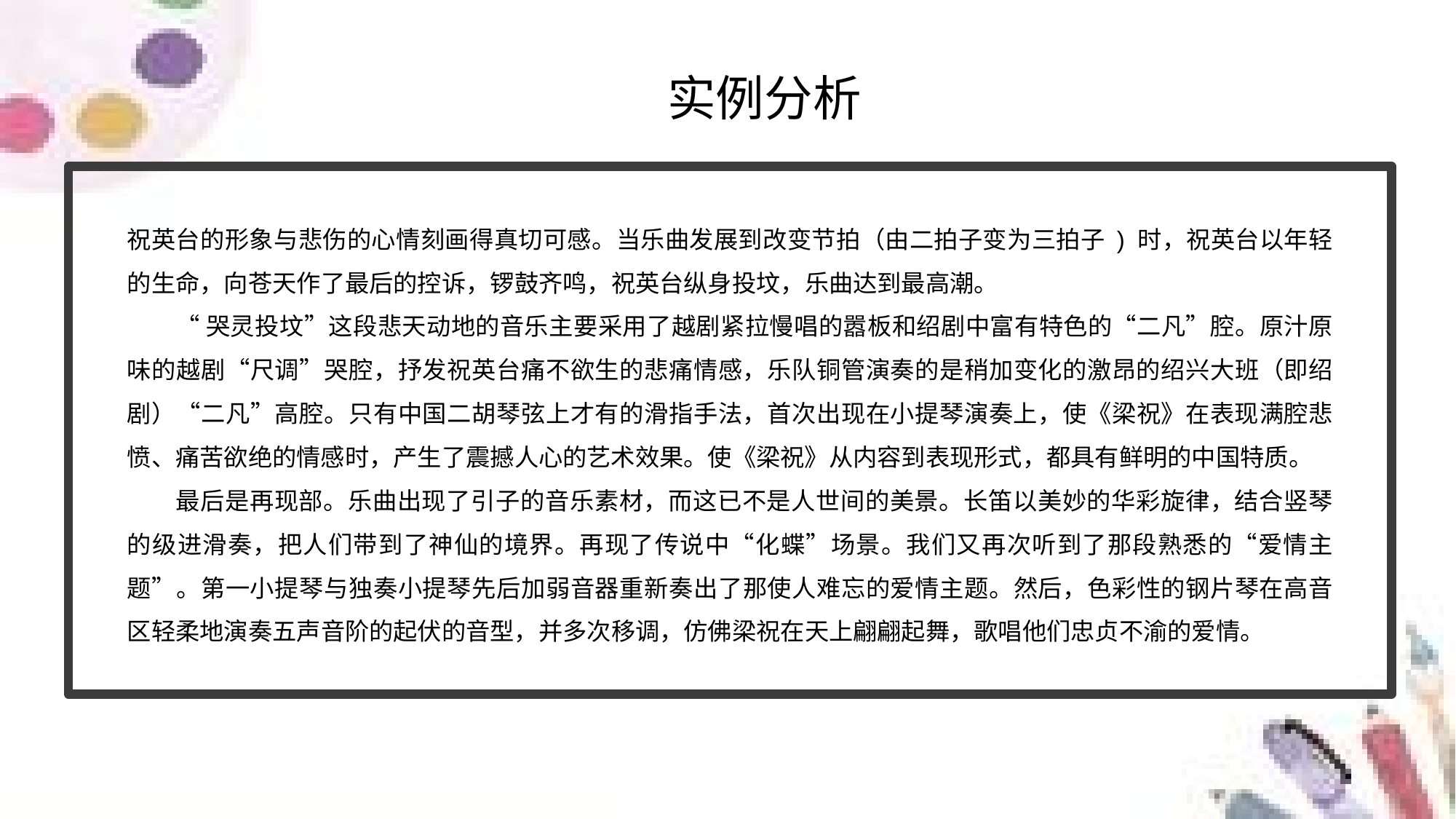

实例分析

祝英台的形象与悲伤的心情刻画得真切可感。当乐曲发展到改变节拍（由二拍子变为三拍子 ) 时，祝英台以年轻的生命，向苍天作了最后的控诉，锣鼓齐鸣，祝英台纵身投坟，乐曲达到最高潮。
“哭灵投坟”这段悲天动地的音乐主要采用了越剧紧拉慢唱的嚣板和绍剧中富有特色的“二凡”腔。原汁原味的越剧“尺调”哭腔，抒发祝英台痛不欲生的悲痛情感，乐队铜管演奏的是稍加变化的激昂的绍兴大班（即绍剧）“二凡”高腔。只有中国二胡琴弦上才有的滑指手法，首次出现在小提琴演奏上，使《梁祝》在表现满腔悲愤、痛苦欲绝的情感时，产生了震撼人心的艺术效果。使《梁祝》从内容到表现形式，都具有鲜明的中国特质。
最后是再现部。乐曲出现了引子的音乐素材，而这已不是人世间的美景。长笛以美妙的华彩旋律，结合竖琴的级进滑奏，把人们带到了神仙的境界。再现了传说中“化蝶”场景。我们又再次听到了那段熟悉的“爱情主题”。第一小提琴与独奏小提琴先后加弱音器重新奏出了那使人难忘的爱情主题。然后，色彩性的钢片琴在高音区轻柔地演奏五声音阶的起伏的音型，并多次移调，仿佛梁祝在天上翩翩起舞，歌唱他们忠贞不渝的爱情。